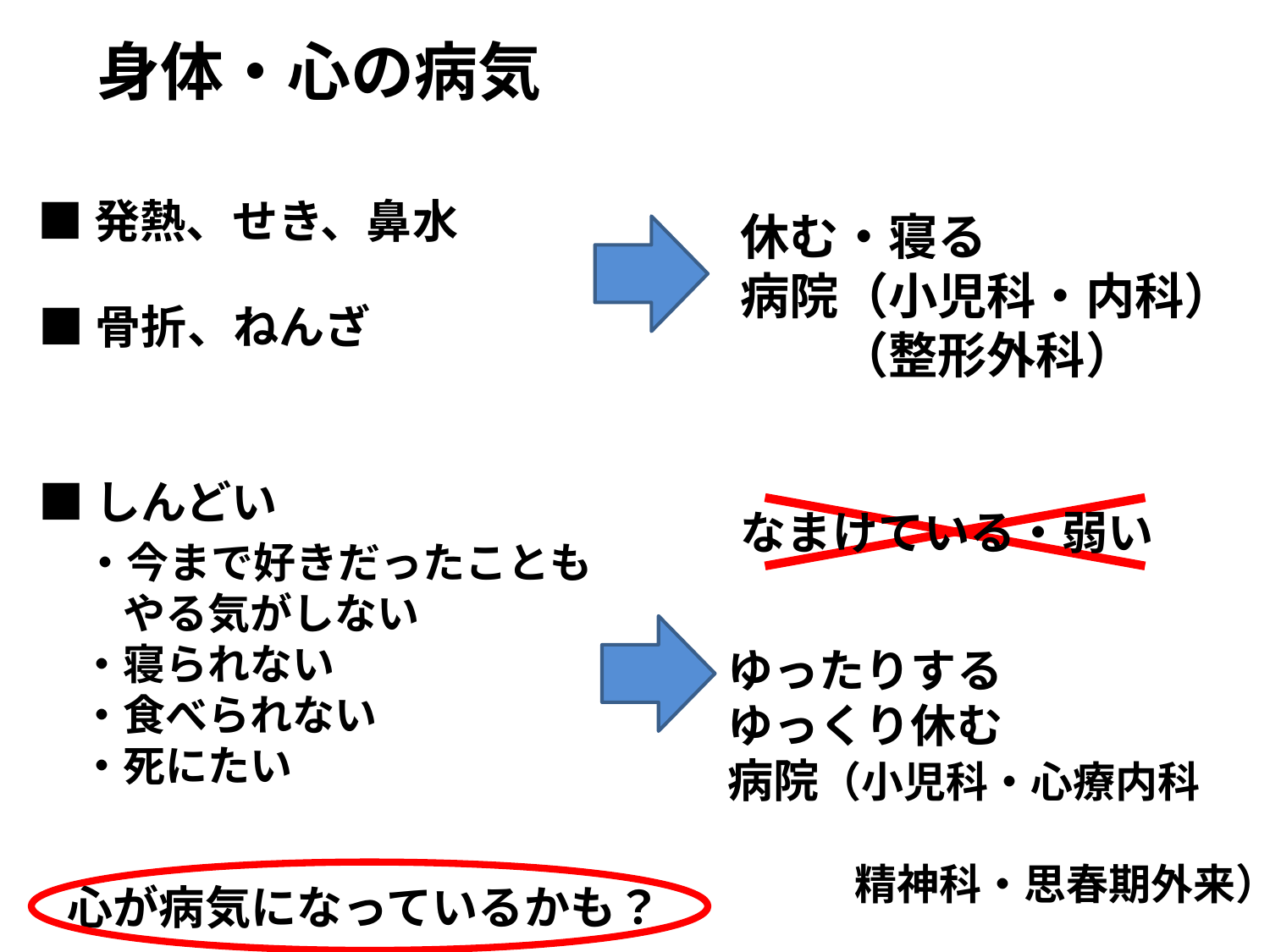

身体・心の病気
■発熱、せき、鼻水
休む・寝る
病院（小児科・内科）
　　（整形外科）

■骨折、ねんざ
■しんどい
なまけている・弱い
　・今まで好きだったことも
　　やる気がしない
　・寝られない
　・食べられない
　・死にたい

ゆったりする
ゆっくり休む
病院（小児科・心療内科
　　　精神科・思春期外来）

心が病気になっているかも？